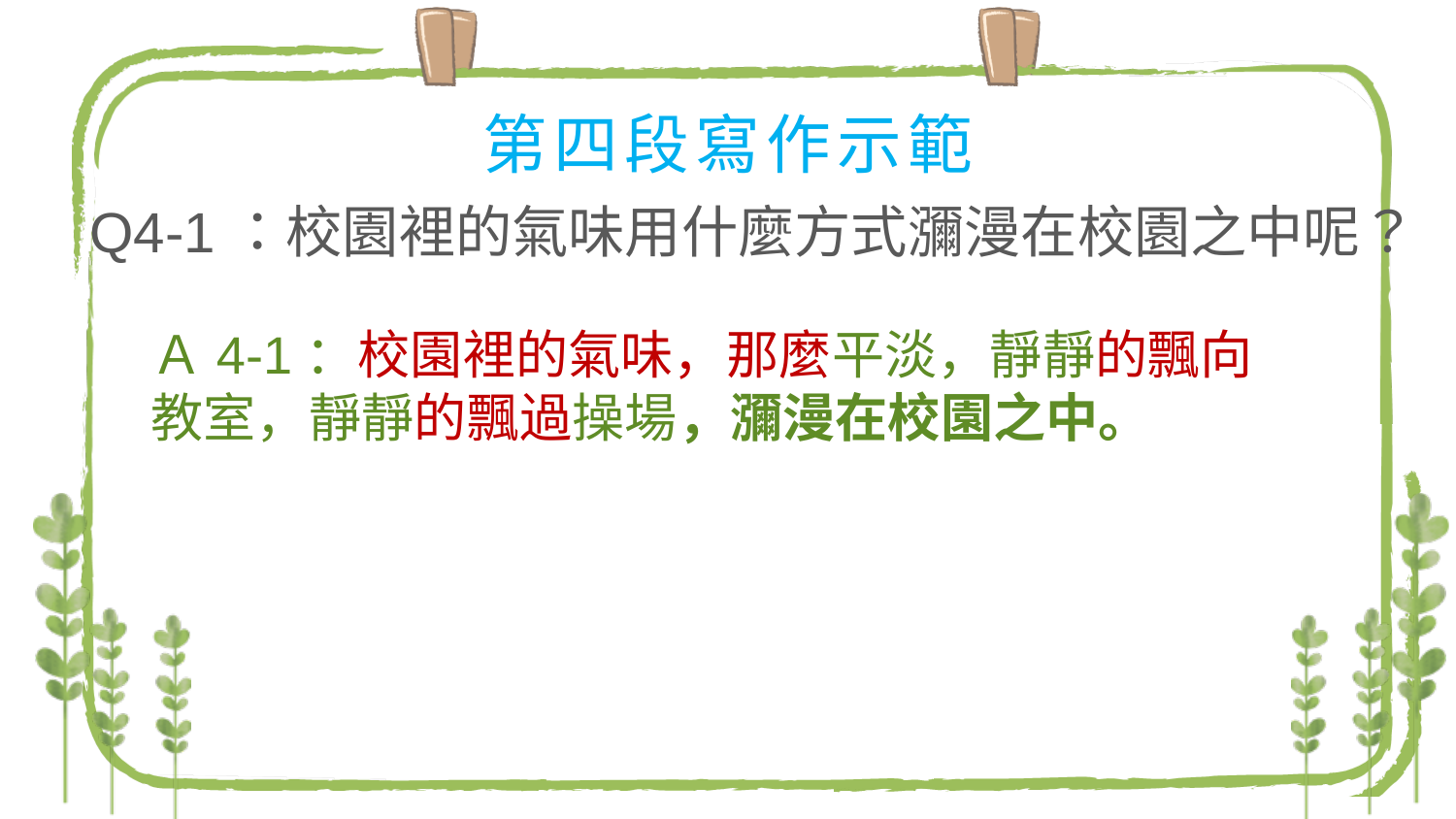

第四段寫作示範
Q4-1：校園裡的氣味用什麼方式瀰漫在校園之中呢？
Ａ4-1：校園裡的氣味，那麼平淡，靜靜的飄向教室，靜靜的飄過操場，瀰漫在校園之中。